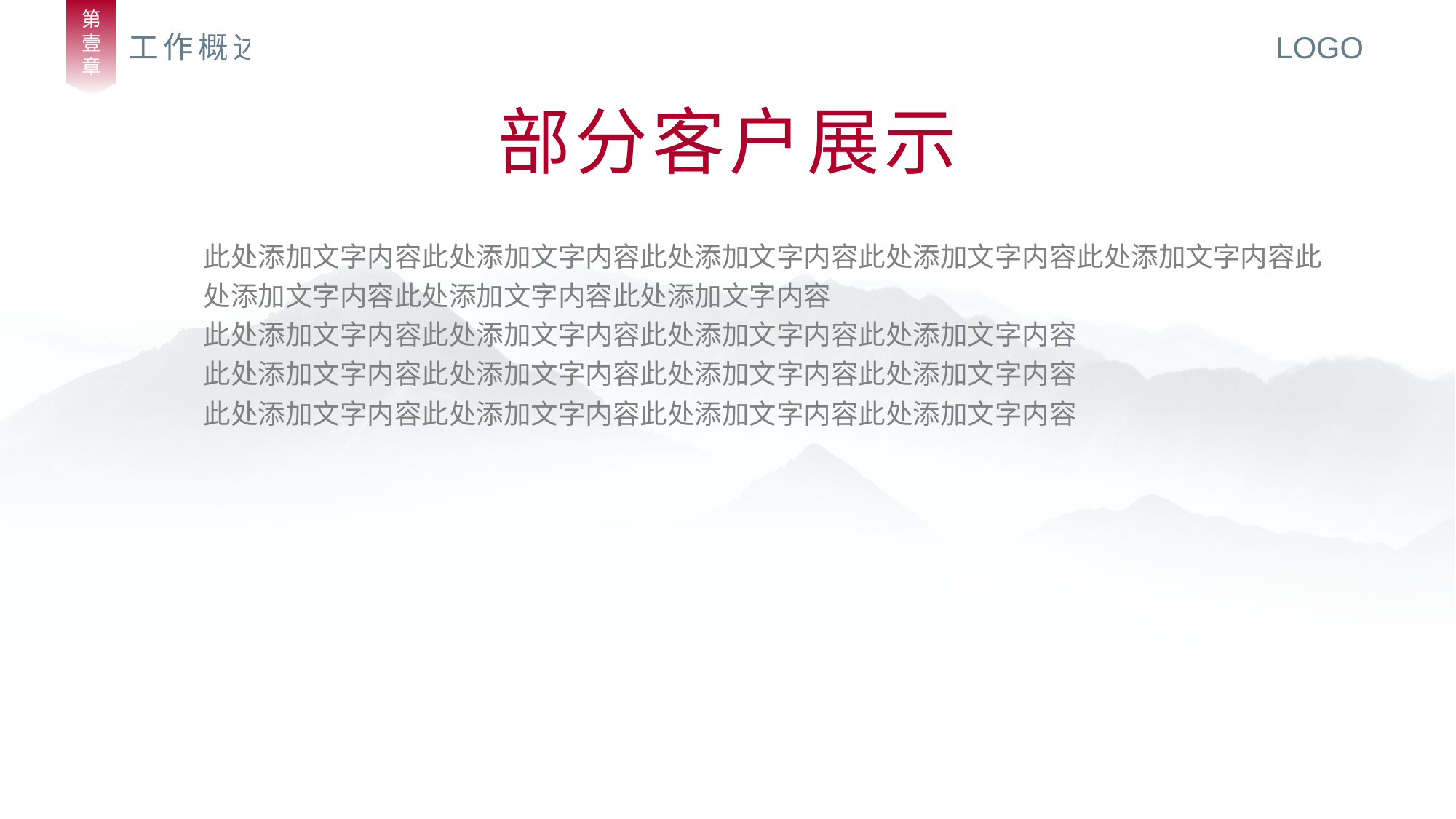

第
壹
章
工作概述
LOGO
部分客户展示
此处添加文字内容此处添加文字内容此处添加文字内容此处添加文字内容此处添加文字内容此处添加文字内容此处添加文字内容此处添加文字内容
此处添加文字内容此处添加文字内容此处添加文字内容此处添加文字内容
此处添加文字内容此处添加文字内容此处添加文字内容此处添加文字内容
此处添加文字内容此处添加文字内容此处添加文字内容此处添加文字内容